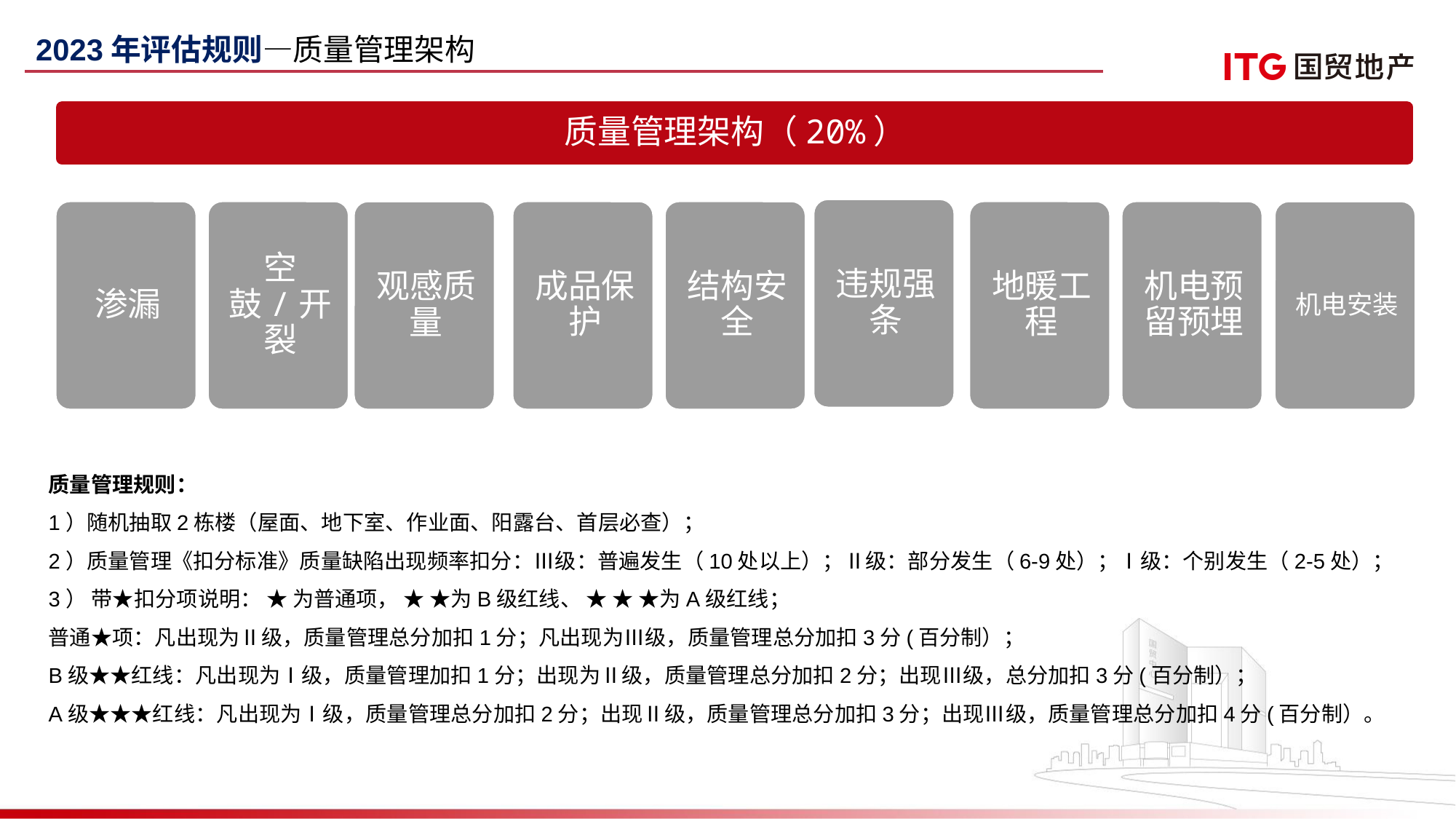

2023年评估规则—质量管理架构

质量管理架构（20%）
渗漏
空鼓/开裂
观感质量
成品保护
结构安全
违规强条
地暖工程
机电预留预埋
机电安装
质量管理规则：
1）随机抽取2栋楼（屋面、地下室、作业面、阳露台、首层必查）；
2）质量管理《扣分标准》质量缺陷出现频率扣分：Ⅲ级：普遍发生（10处以上）；Ⅱ级：部分发生（6-9处）；Ⅰ级：个别发生（2-5处）；
3） 带★扣分项说明： ★ 为普通项， ★ ★为B级红线、 ★ ★ ★为A级红线；
普通★项：凡出现为Ⅱ级，质量管理总分加扣1分；凡出现为Ⅲ级，质量管理总分加扣3分(百分制）；
B级★★红线：凡出现为Ⅰ级，质量管理加扣1分；出现为Ⅱ级，质量管理总分加扣2分；出现Ⅲ级，总分加扣3分(百分制）；
A级★★★红线：凡出现为Ⅰ级，质量管理总分加扣2分；出现Ⅱ级，质量管理总分加扣3分；出现Ⅲ级，质量管理总分加扣4分(百分制）。